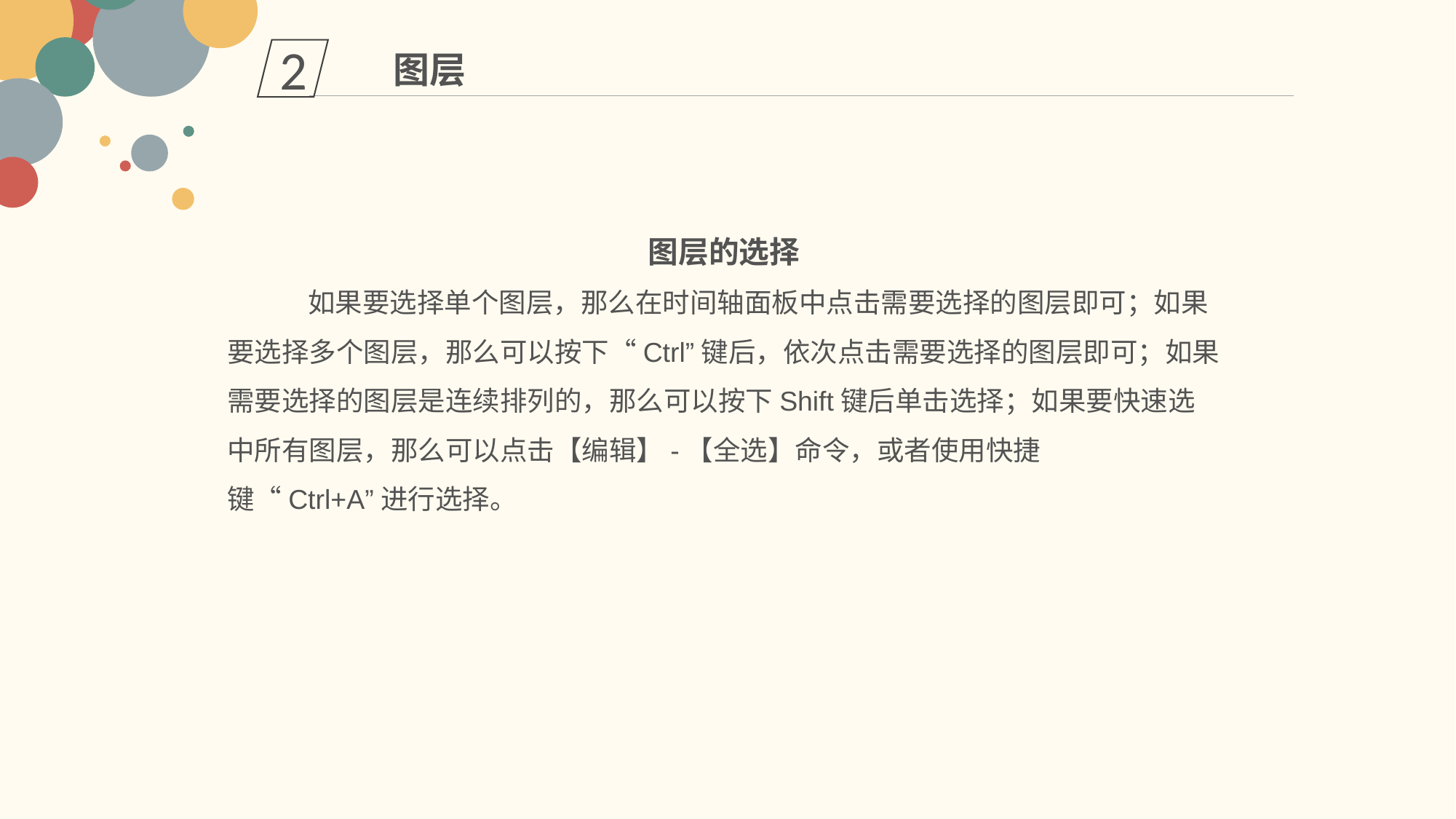

2
图层
图层的选择
            如果要选择单个图层，那么在时间轴面板中点击需要选择的图层即可；如果要选择多个图层，那么可以按下“Ctrl”键后，依次点击需要选择的图层即可；如果需要选择的图层是连续排列的，那么可以按下Shift键后单击选择；如果要快速选中所有图层，那么可以点击【编辑】-【全选】命令，或者使用快捷键“Ctrl+A”进行选择。